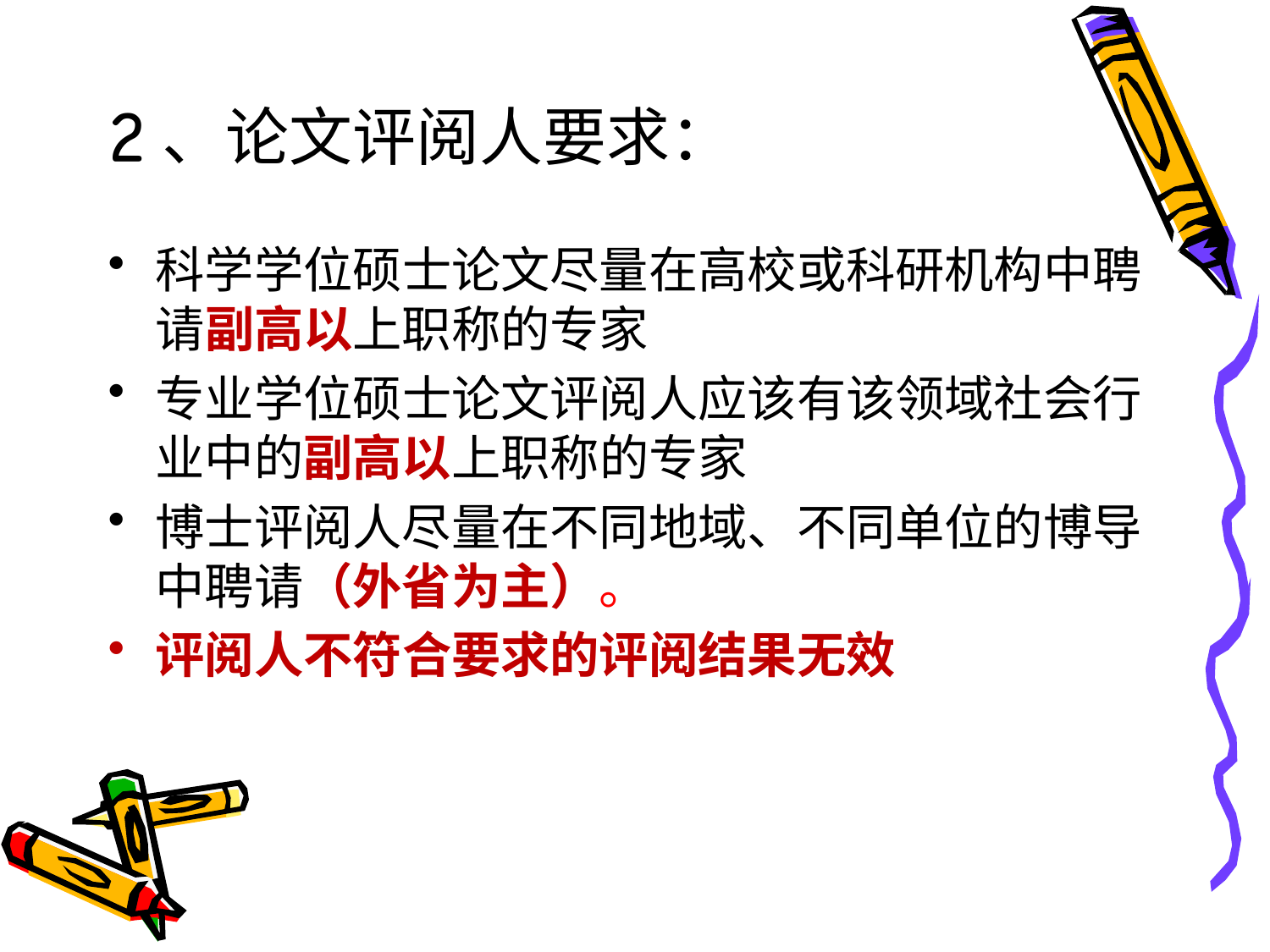

# 2、论文评阅人要求：
科学学位硕士论文尽量在高校或科研机构中聘请副高以上职称的专家
专业学位硕士论文评阅人应该有该领域社会行业中的副高以上职称的专家
博士评阅人尽量在不同地域、不同单位的博导中聘请（外省为主）。
评阅人不符合要求的评阅结果无效